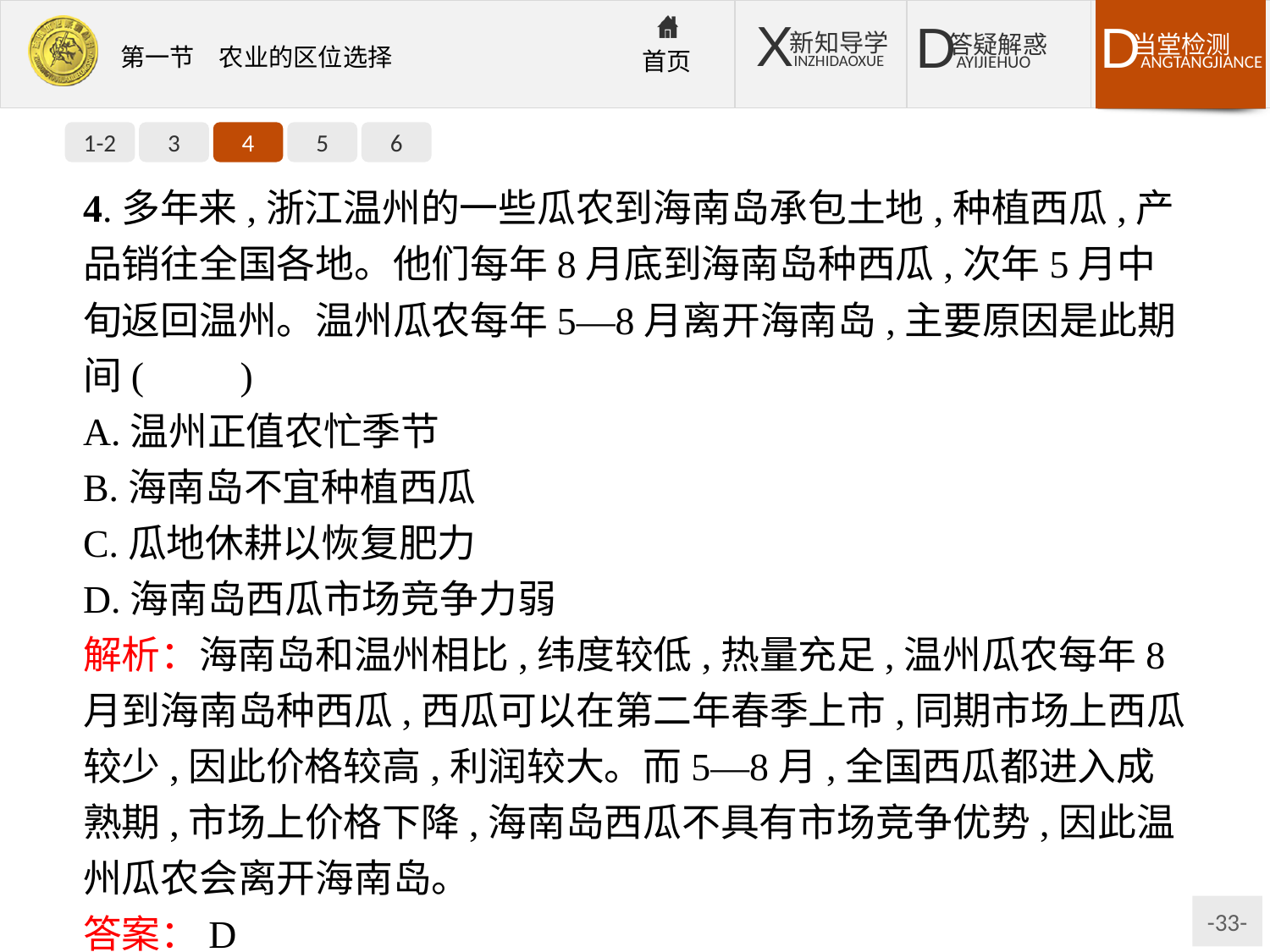

1-2
3
4
5
6
4.多年来,浙江温州的一些瓜农到海南岛承包土地,种植西瓜,产品销往全国各地。他们每年8月底到海南岛种西瓜,次年5月中旬返回温州。温州瓜农每年5—8月离开海南岛,主要原因是此期间(　　)
A.温州正值农忙季节
B.海南岛不宜种植西瓜
C.瓜地休耕以恢复肥力
D.海南岛西瓜市场竞争力弱
解析：海南岛和温州相比,纬度较低,热量充足,温州瓜农每年8月到海南岛种西瓜,西瓜可以在第二年春季上市,同期市场上西瓜较少,因此价格较高,利润较大。而5—8月,全国西瓜都进入成熟期,市场上价格下降,海南岛西瓜不具有市场竞争优势,因此温州瓜农会离开海南岛。
答案：D